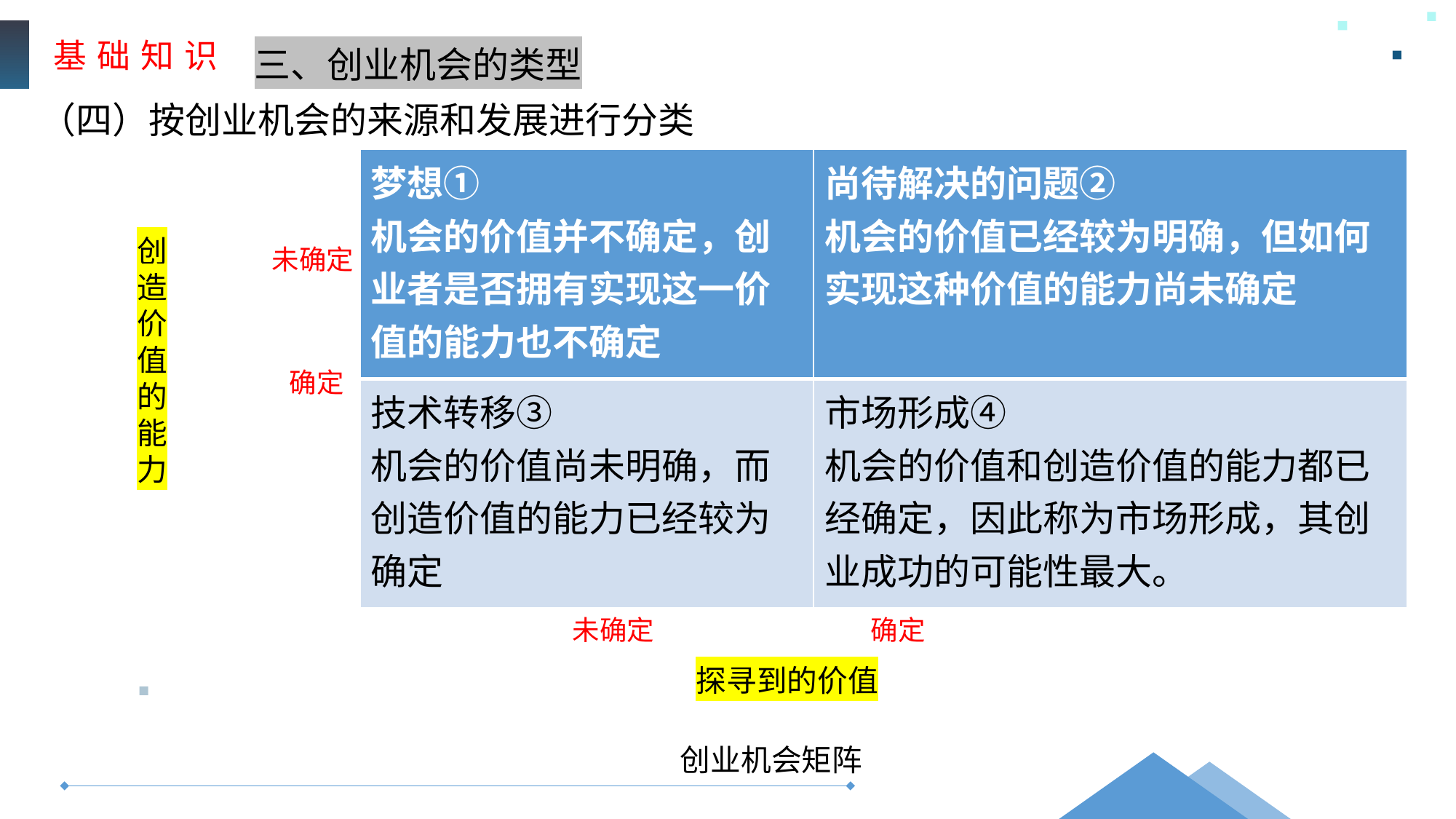

基 础 知 识

三、创业机会的类型
（四）按创业机会的来源和发展进行分类
| 梦想① 机会的价值并不确定，创业者是否拥有实现这一价值的能力也不确定 | 尚待解决的问题② 机会的价值已经较为明确，但如何实现这种价值的能力尚未确定 |
| --- | --- |
| 技术转移③ 机会的价值尚未明确，而创造价值的能力已经较为 确定 | 市场形成④ 机会的价值和创造价值的能力都已经确定，因此称为市场形成，其创业成功的可能性最大。 |
创造价值的能力
未确定
确定
未确定                                   确定
探寻到的价值

创业机会矩阵